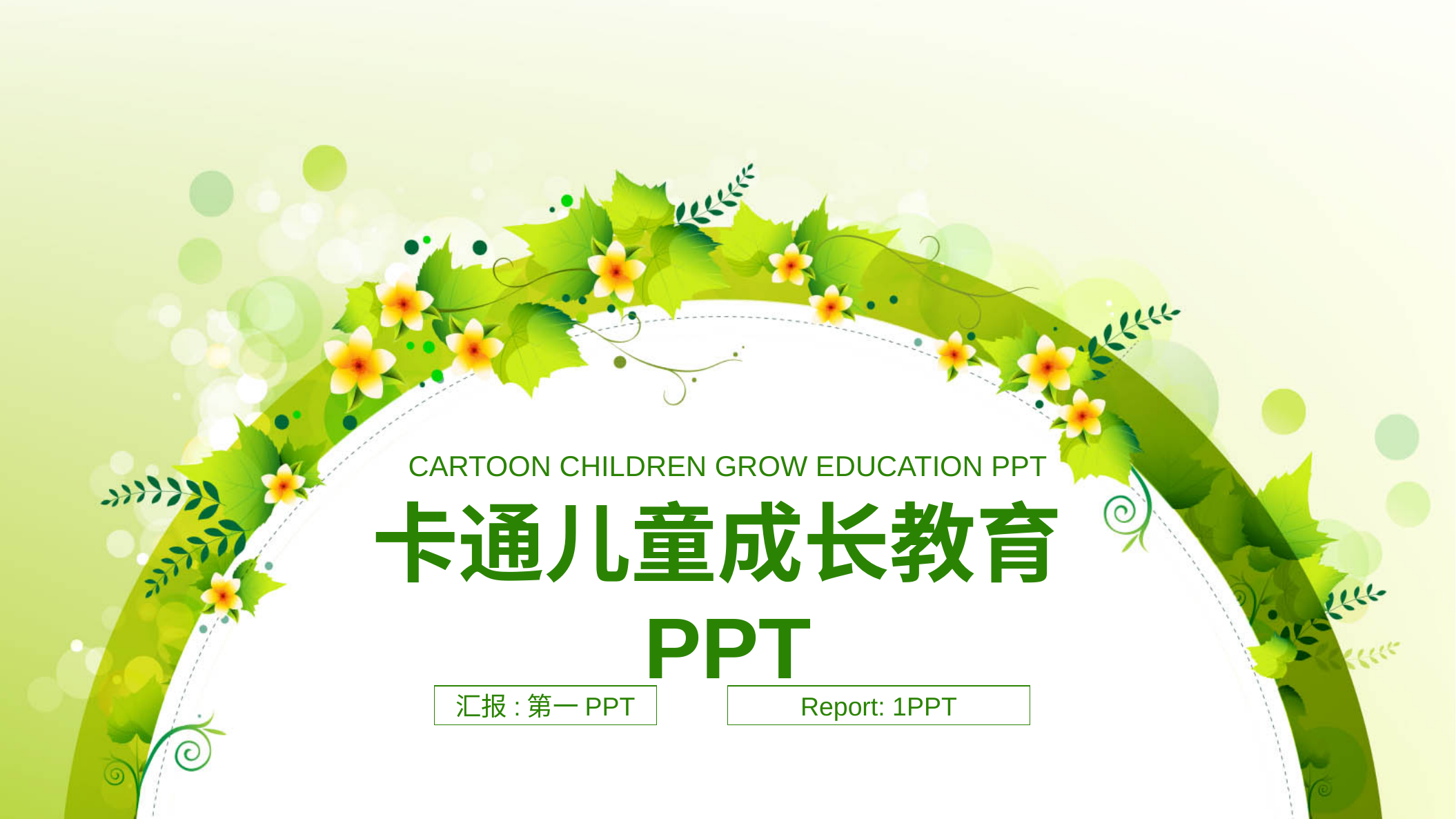

CARTOON CHILDREN GROW EDUCATION PPT
卡通儿童成长教育PPT
汇报:第一PPT
Report: 1PPT